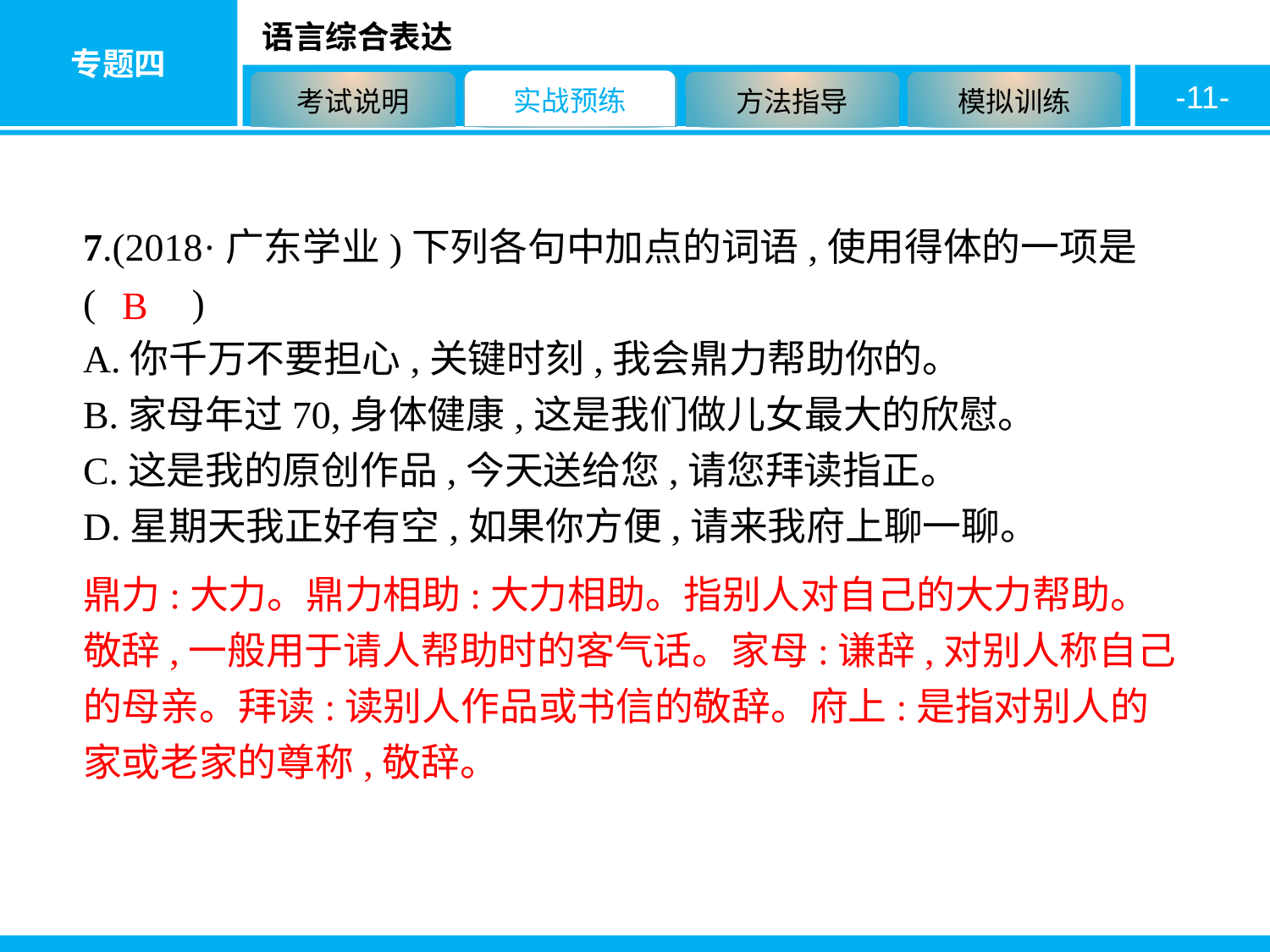

-11-
7.(2018·广东学业)下列各句中加点的词语,使用得体的一项是 (　　)
A.你千万不要担心,关键时刻,我会鼎力帮助你的。
B.家母年过70,身体健康,这是我们做儿女最大的欣慰。
C.这是我的原创作品,今天送给您,请您拜读指正。
D.星期天我正好有空,如果你方便,请来我府上聊一聊。
B
鼎力:大力。鼎力相助:大力相助。指别人对自己的大力帮助。敬辞,一般用于请人帮助时的客气话。家母:谦辞,对别人称自己的母亲。拜读:读别人作品或书信的敬辞。府上:是指对别人的家或老家的尊称,敬辞。